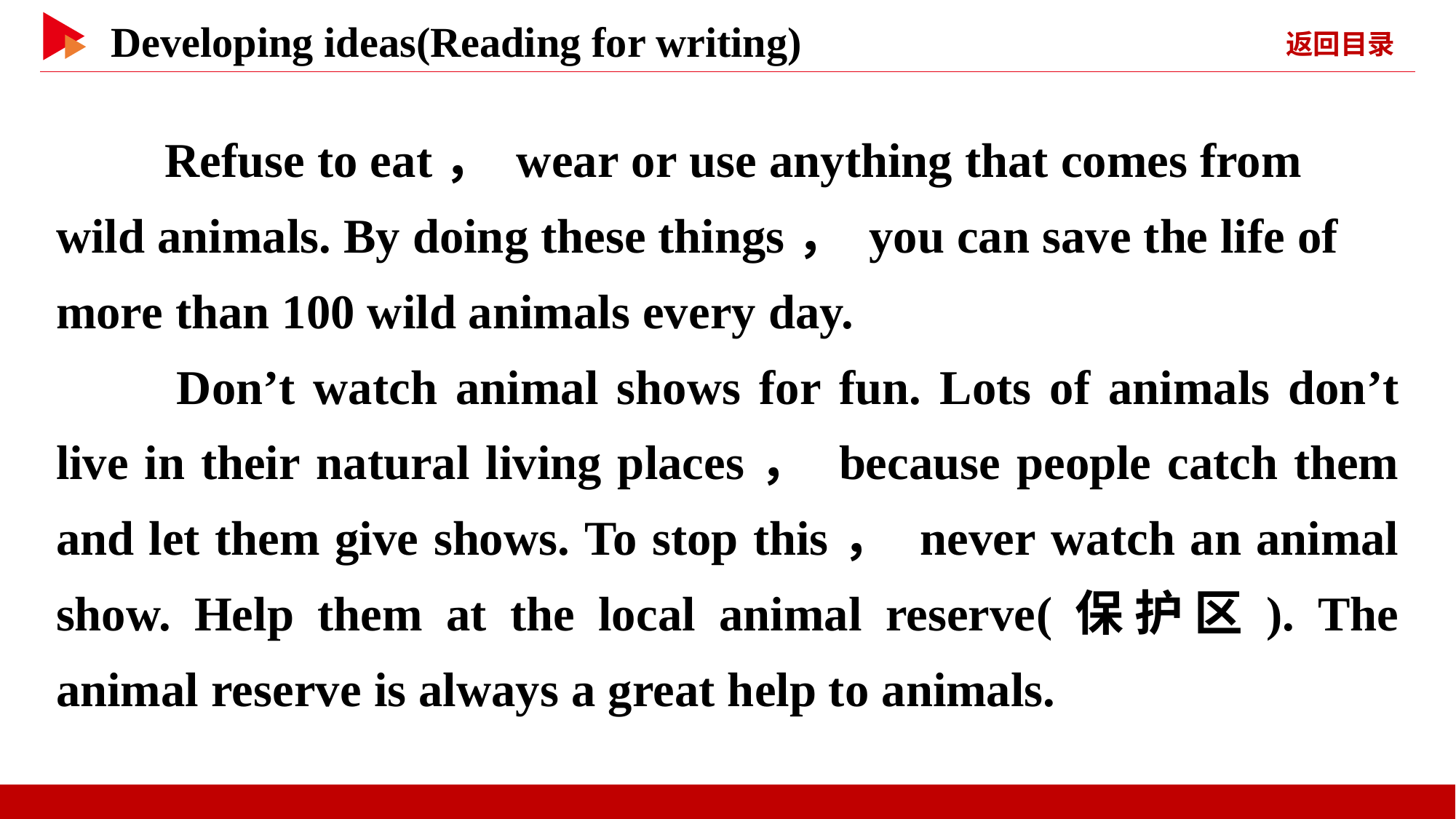

Refuse to eat， wear or use anything that comes from wild animals. By doing these things， you can save the life of more than 100 wild animals every day.
　　Don’t watch animal shows for fun. Lots of animals don’t live in their natural living places， because people catch them and let them give shows. To stop this， never watch an animal show. Help them at the local animal reserve(保护区). The animal reserve is always a great help to animals.